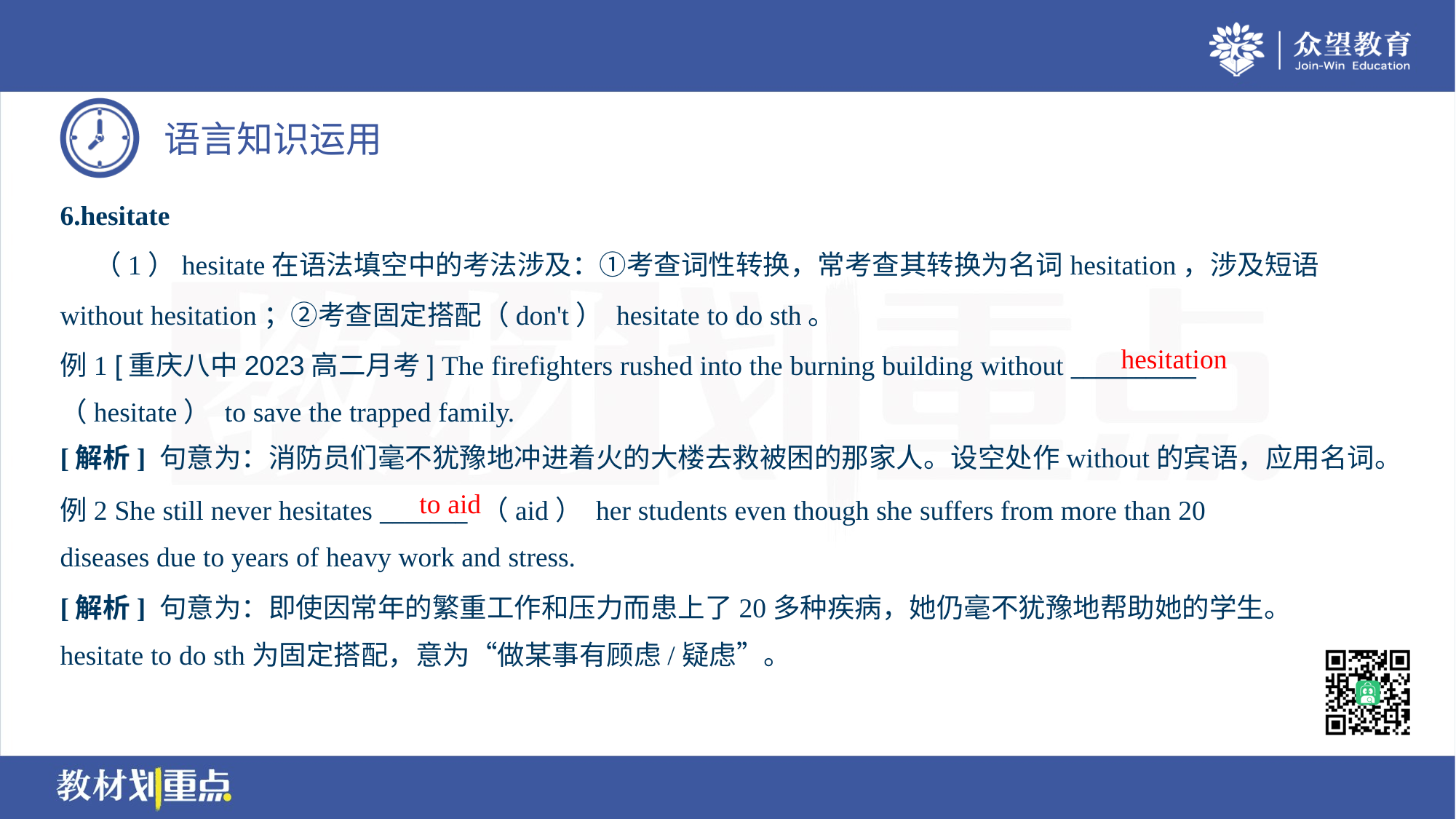

6.hesitate
    （1）hesitate在语法填空中的考法涉及：①考查词性转换，常考查其转换为名词hesitation，涉及短语
without hesitation；②考查固定搭配（don't） hesitate to do sth。
例1 [重庆八中2023高二月考] The firefighters rushed into the burning building without __________
（hesitate） to save the trapped family.
hesitation
[解析] 句意为：消防员们毫不犹豫地冲进着火的大楼去救被困的那家人。设空处作without的宾语，应用名词。
to aid
例2 She still never hesitates _______ （aid） her students even though she suffers from more than 20
diseases due to years of heavy work and stress.
[解析] 句意为：即使因常年的繁重工作和压力而患上了20多种疾病，她仍毫不犹豫地帮助她的学生。
hesitate to do sth为固定搭配，意为“做某事有顾虑/疑虑”。